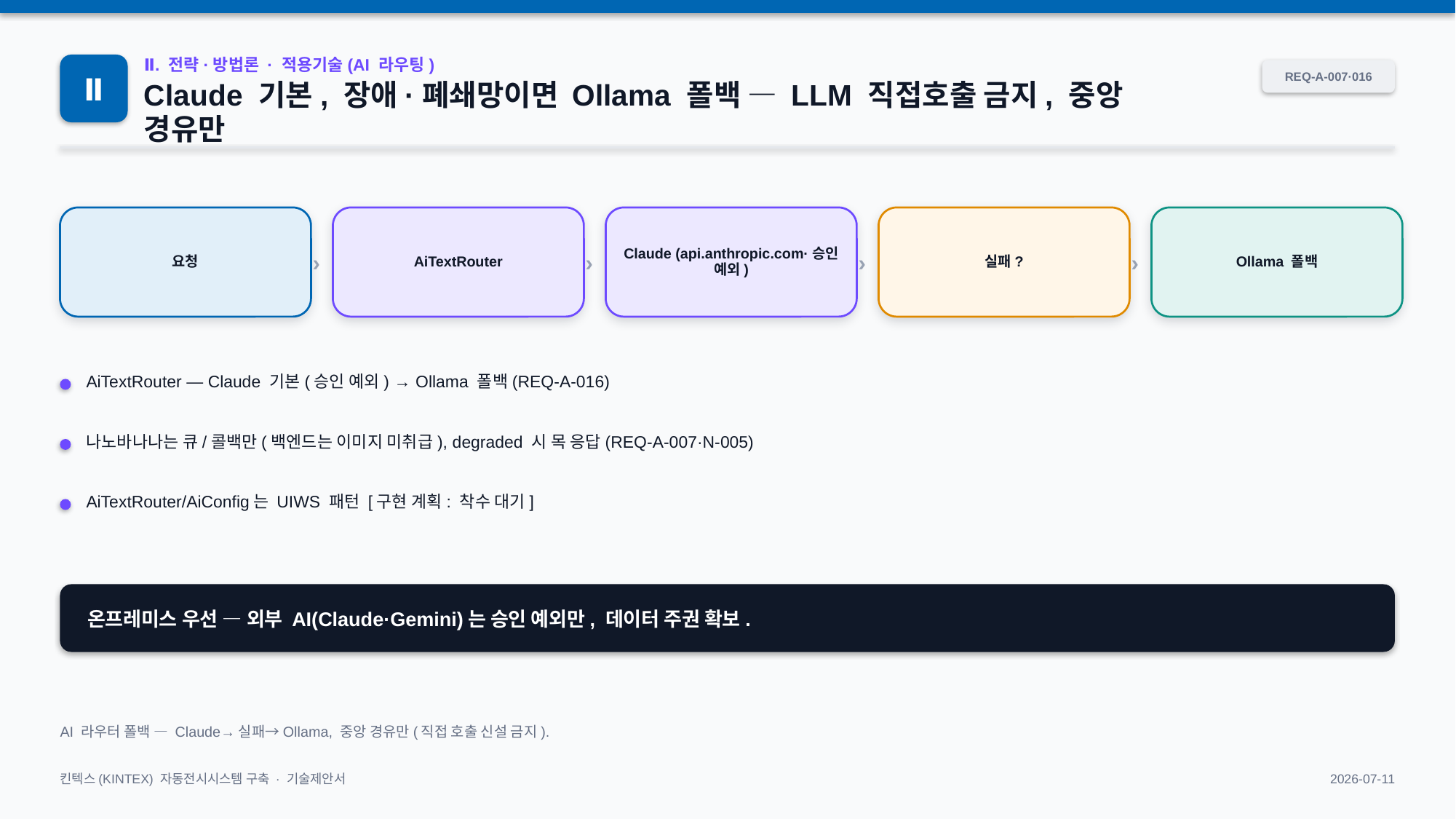

Ⅱ
Ⅱ. 전략·방법론 · 적용기술(AI 라우팅)

REQ-A-007·016
Claude 기본, 장애·폐쇄망이면 Ollama 폴백 — LLM 직접호출 금지, 중앙 경유만

요청
›

AiTextRouter
›

Claude (api.anthropic.com·승인 예외)
›

실패?
›

Ollama 폴백
AiTextRouter — Claude 기본(승인 예외) → Ollama 폴백(REQ-A-016)

나노바나나는 큐/콜백만(백엔드는 이미지 미취급), degraded 시 목 응답(REQ-A-007·N-005)

AiTextRouter/AiConfig는 UIWS 패턴 [구현 계획: 착수 대기]

온프레미스 우선 — 외부 AI(Claude·Gemini)는 승인 예외만, 데이터 주권 확보.
AI 라우터 폴백 — Claude→실패→Ollama, 중앙 경유만(직접 호출 신설 금지).
킨텍스(KINTEX) 자동전시시스템 구축 · 기술제안서
2026-07-11